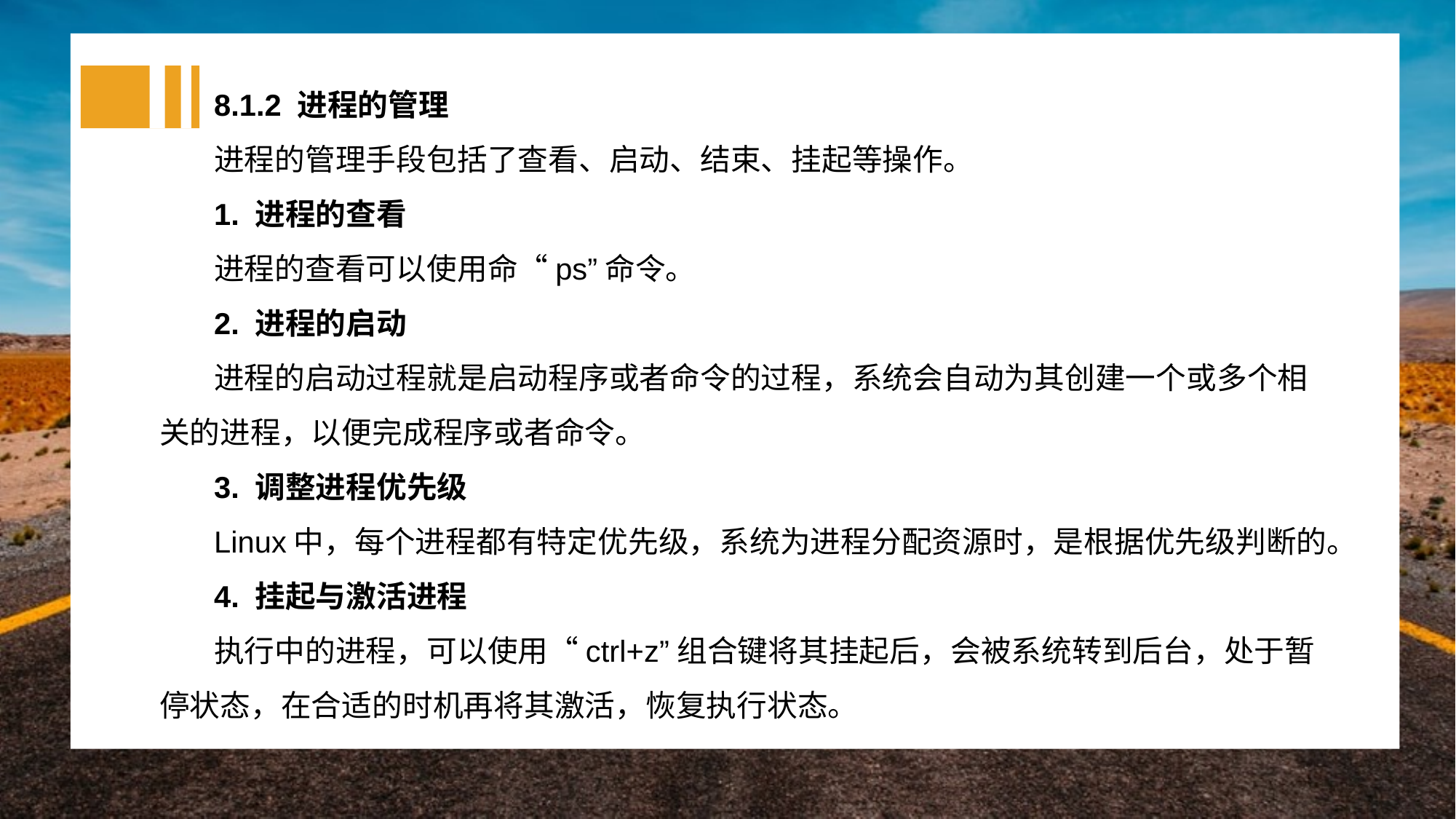

8.1.2 进程的管理
进程的管理手段包括了查看、启动、结束、挂起等操作。
1. 进程的查看
进程的查看可以使用命“ps”命令。
2. 进程的启动
进程的启动过程就是启动程序或者命令的过程，系统会自动为其创建一个或多个相关的进程，以便完成程序或者命令。
3. 调整进程优先级
Linux中，每个进程都有特定优先级，系统为进程分配资源时，是根据优先级判断的。
4. 挂起与激活进程
执行中的进程，可以使用“ctrl+z”组合键将其挂起后，会被系统转到后台，处于暂停状态，在合适的时机再将其激活，恢复执行状态。